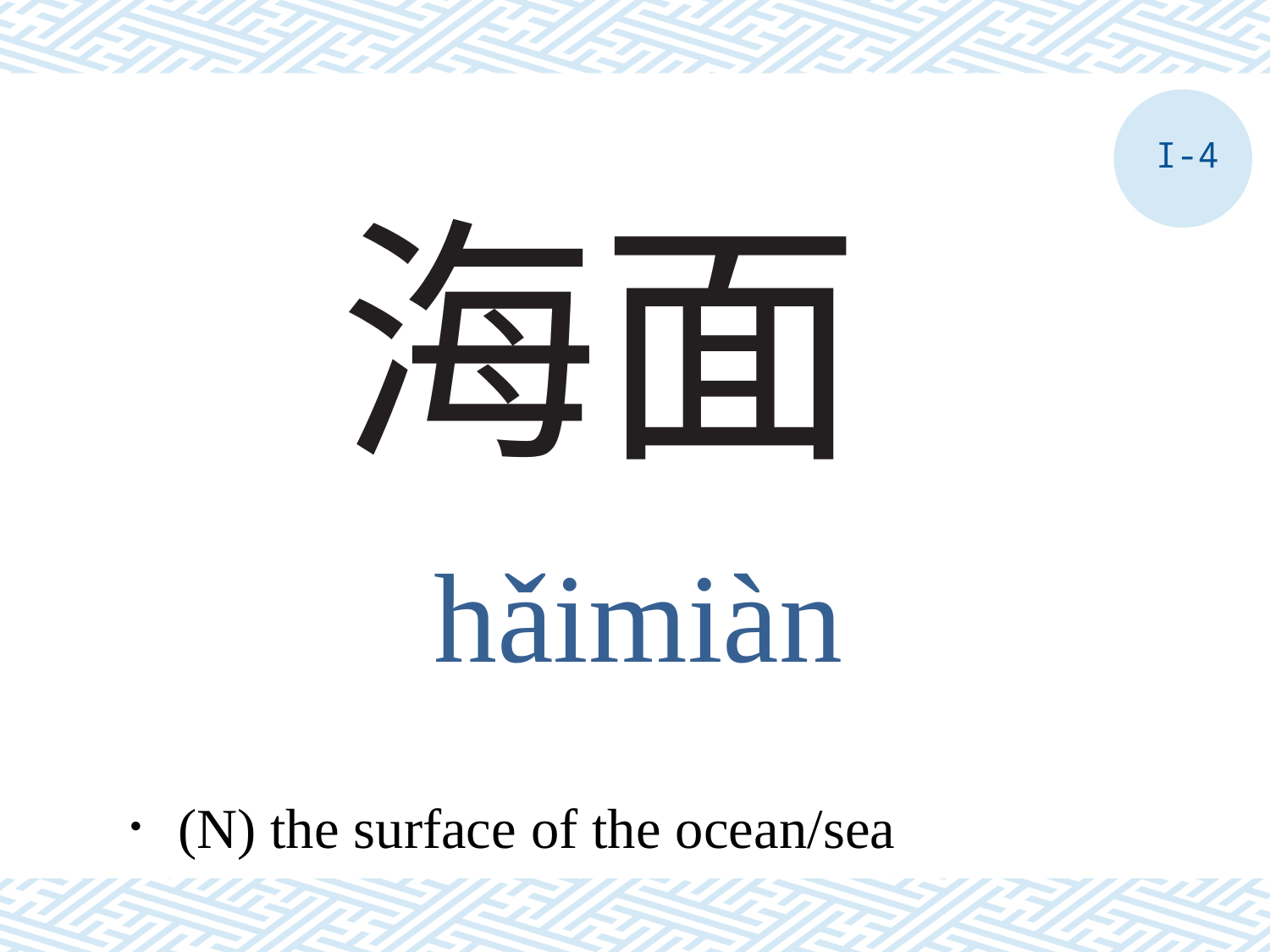

I-4

# 海面
hǎimiàn
．(N) the surface of the ocean/sea